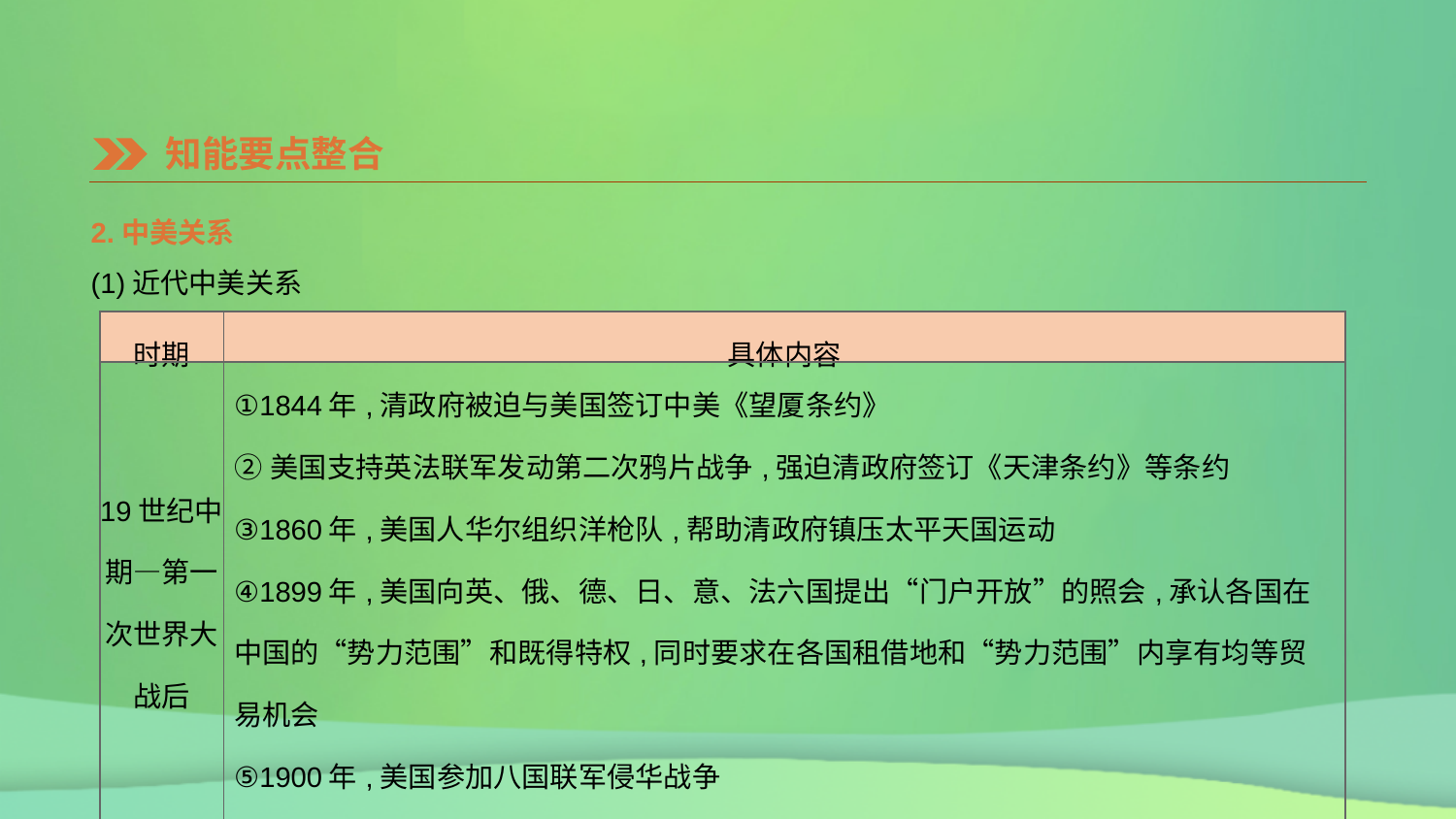

知能要点整合

2.中美关系
(1)近代中美关系
| 时期 | 具体内容 |
| --- | --- |
| 19世纪中期—第一次世界大战后 | ①1844年,清政府被迫与美国签订中美《望厦条约》 ②美国支持英法联军发动第二次鸦片战争,强迫清政府签订《天津条约》等条约 ③1860年,美国人华尔组织洋枪队,帮助清政府镇压太平天国运动 ④1899年,美国向英、俄、德、日、意、法六国提出“门户开放”的照会,承认各国在中国的“势力范围”和既得特权,同时要求在各国租借地和“势力范围”内享有均等贸易机会 ⑤1900年,美国参加八国联军侵华战争 ⑥1919年,巴黎和会上,参与对中国的压迫 ⑦1922年,在美国主导的华盛顿会议上,美国等国家签订关于中国问题的《九国公约》 |